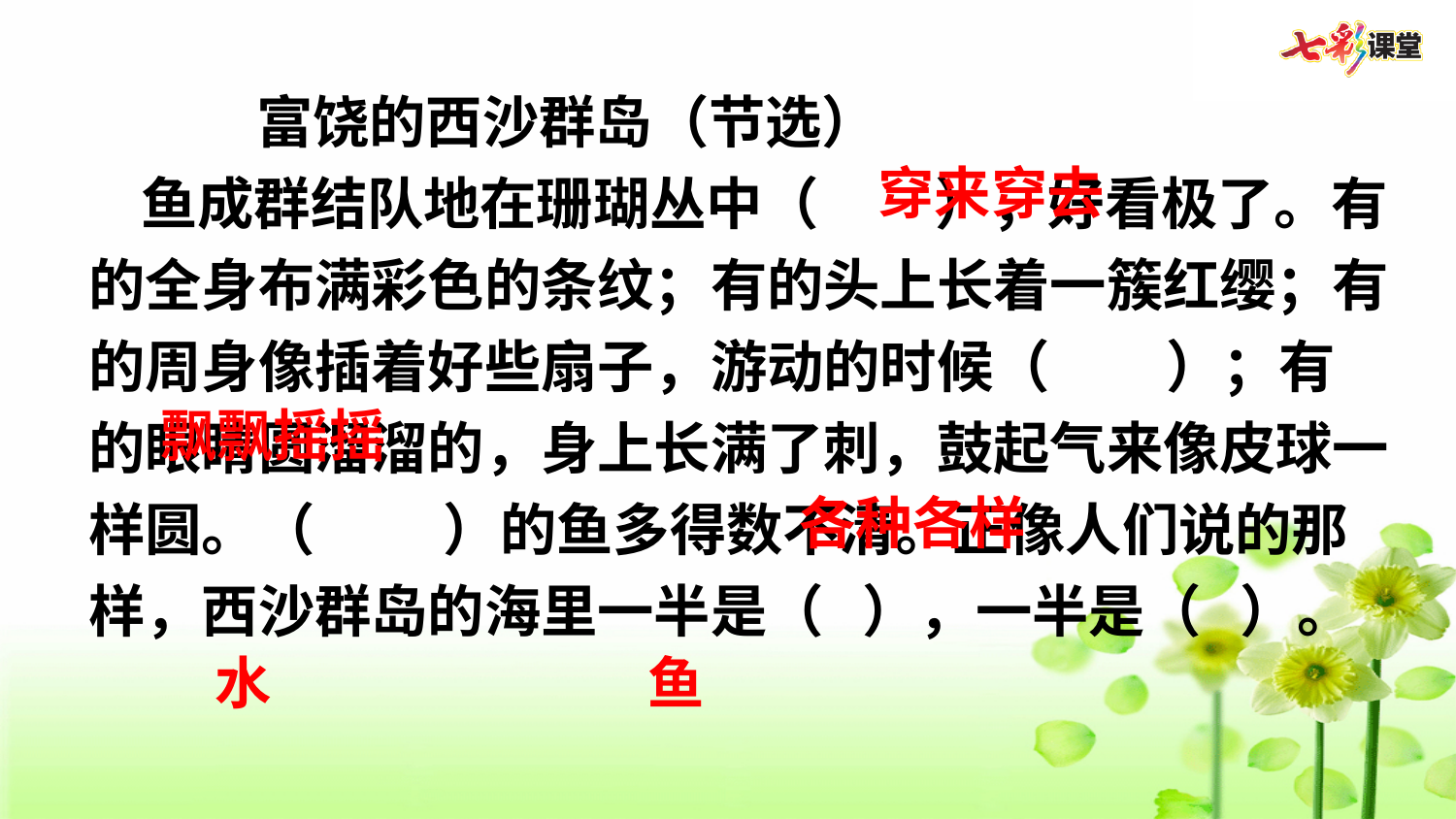

富饶的西沙群岛（节选）
   鱼成群结队地在珊瑚丛中（         ），好看极了。有的全身布满彩色的条纹；有的头上长着一簇红缨；有的周身像插着好些扇子，游动的时候（         ）；有的眼睛圆溜溜的，身上长满了刺，鼓起气来像皮球一样圆。（          ）的鱼多得数不清。正像人们说的那样，西沙群岛的海里一半是（   ），一半是（   ）。
穿来穿去
飘飘摇摇
各种各样
水
鱼